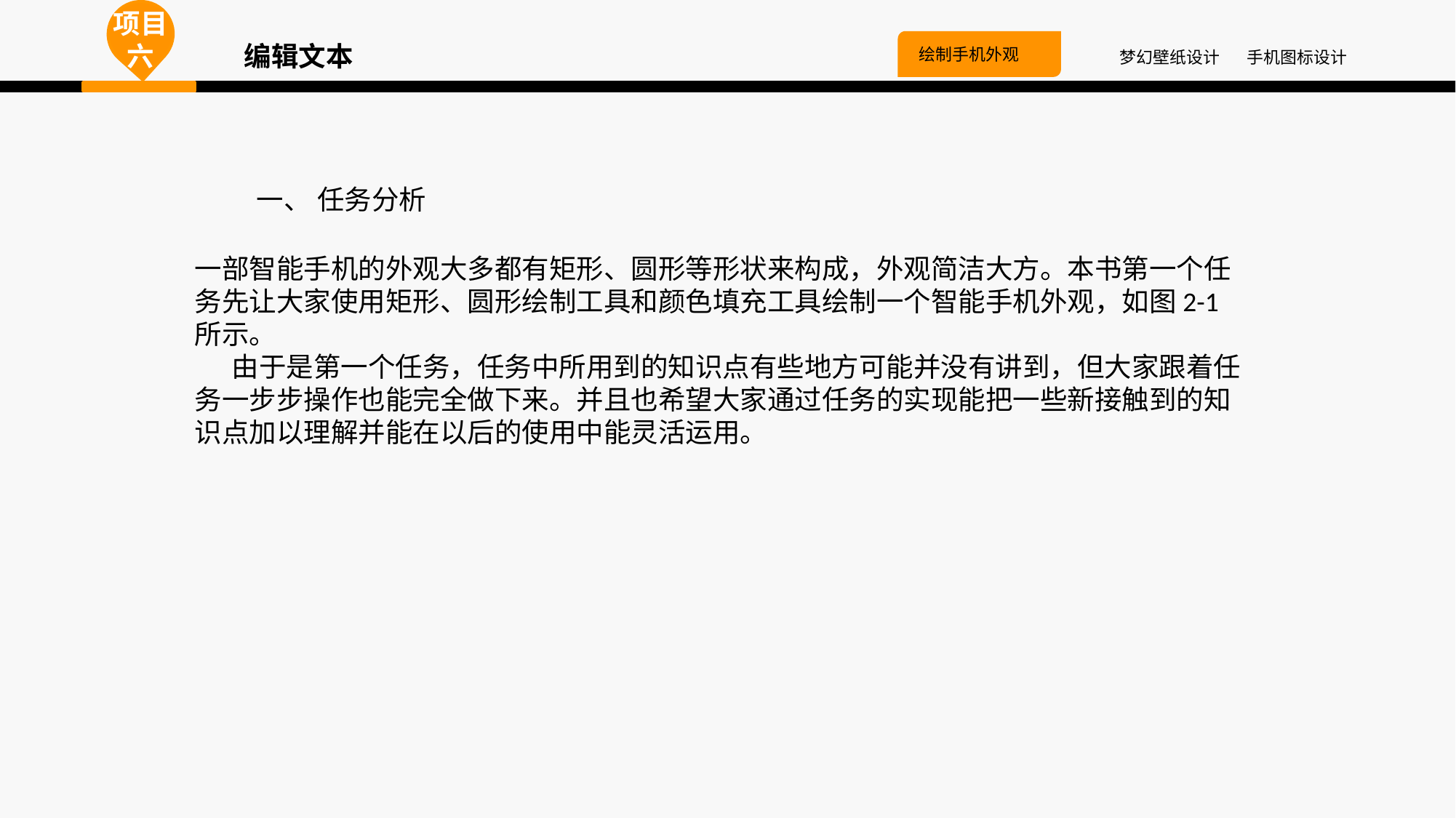

项目六

编辑文本
绘制手机外观

梦幻壁纸设计
手机图标设计
         一、 任务分析
一部智能手机的外观大多都有矩形、圆形等形状来构成，外观简洁大方。本书第一个任务先让大家使用矩形、圆形绘制工具和颜色填充工具绘制一个智能手机外观，如图2-1所示。
     由于是第一个任务，任务中所用到的知识点有些地方可能并没有讲到，但大家跟着任务一步步操作也能完全做下来。并且也希望大家通过任务的实现能把一些新接触到的知识点加以理解并能在以后的使用中能灵活运用。